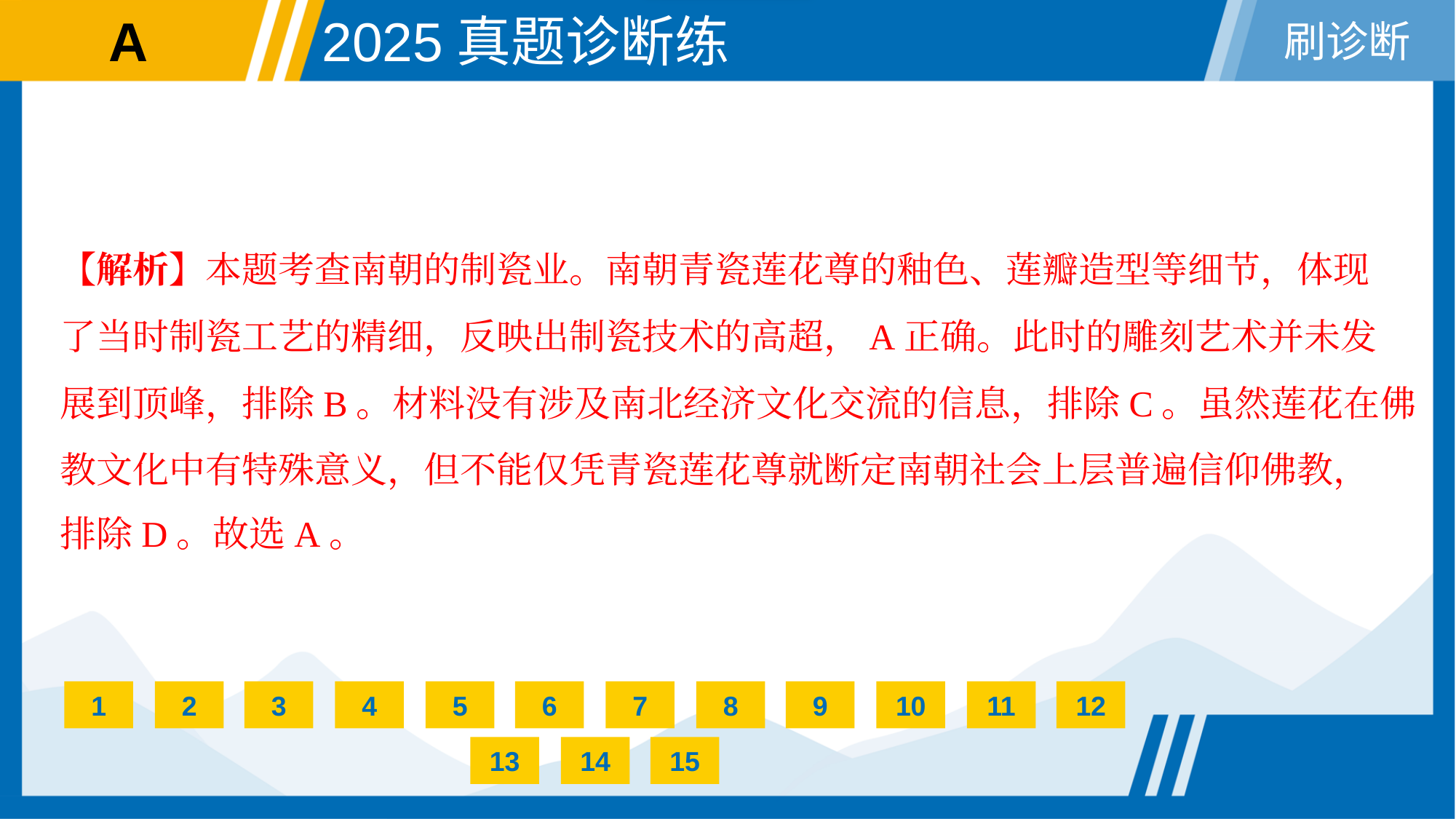

【解析】本题考查南朝的制瓷业。南朝青瓷莲花尊的釉色、莲瓣造型等细节，体现
了当时制瓷工艺的精细，反映出制瓷技术的高超，A正确。此时的雕刻艺术并未发
展到顶峰，排除B。材料没有涉及南北经济文化交流的信息，排除C。虽然莲花在佛
教文化中有特殊意义，但不能仅凭青瓷莲花尊就断定南朝社会上层普遍信仰佛教，
排除D。故选A。